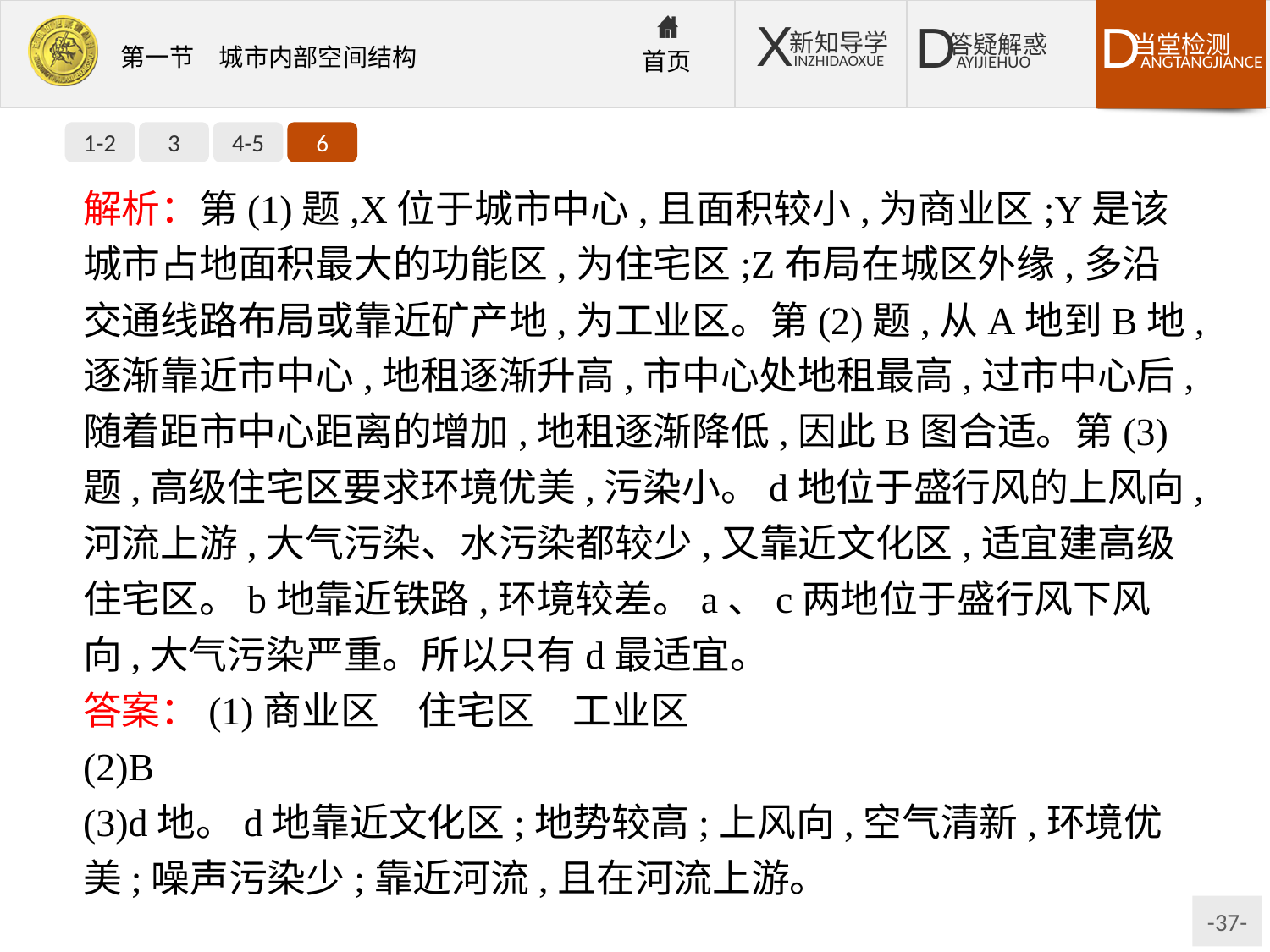

1-2
3
4-5
6
解析：第(1)题,X位于城市中心,且面积较小,为商业区;Y是该城市占地面积最大的功能区,为住宅区;Z布局在城区外缘,多沿交通线路布局或靠近矿产地,为工业区。第(2)题,从A地到B地,逐渐靠近市中心,地租逐渐升高,市中心处地租最高,过市中心后,随着距市中心距离的增加,地租逐渐降低,因此B图合适。第(3)题,高级住宅区要求环境优美,污染小。d地位于盛行风的上风向,河流上游,大气污染、水污染都较少,又靠近文化区,适宜建高级住宅区。b地靠近铁路,环境较差。a、c两地位于盛行风下风向,大气污染严重。所以只有d最适宜。
答案：(1)商业区　住宅区　工业区
(2)B
(3)d地。d地靠近文化区;地势较高;上风向,空气清新,环境优美;噪声污染少;靠近河流,且在河流上游。